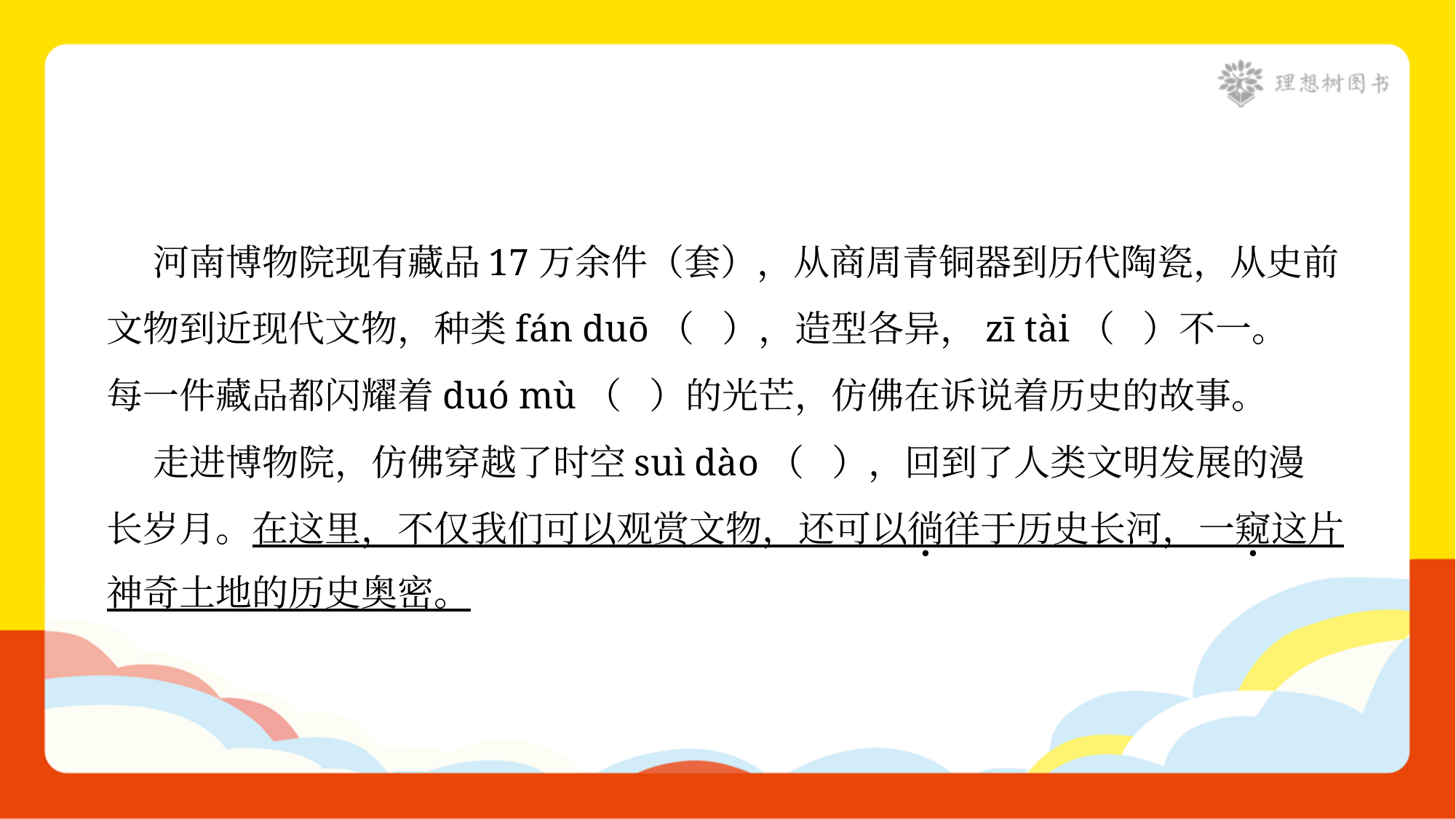

河南博物院现有藏品17万余件（套），从商周青铜器到历代陶瓷，从史前
文物到近现代文物，种类fán duō（   ），造型各异，zī tài（   ）不一。
每一件藏品都闪耀着duó mù（   ）的光芒，仿佛在诉说着历史的故事。
    走进博物院，仿佛穿越了时空suì dào（   ），回到了人类文明发展的漫
长岁月。在这里，不仅我们可以观赏文物，还可以徜徉于历史长河，一窥这片
神奇土地的历史奥密。